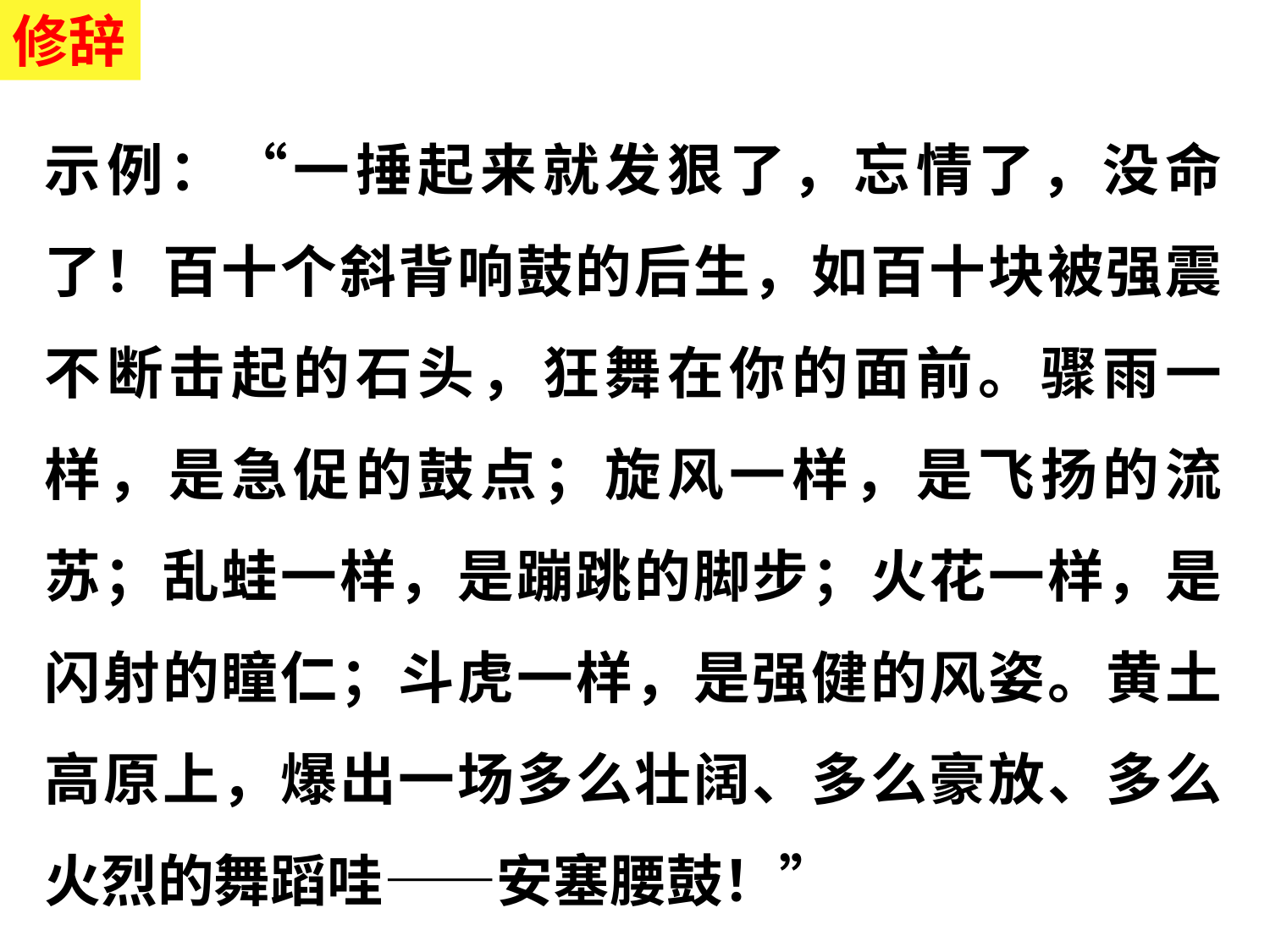

修辞
示例：“一捶起来就发狠了，忘情了，没命了！百十个斜背响鼓的后生，如百十块被强震不断击起的石头，狂舞在你的面前。骤雨一样，是急促的鼓点；旋风一样，是飞扬的流苏；乱蛙一样，是蹦跳的脚步；火花一样，是闪射的瞳仁；斗虎一样，是强健的风姿。黄土高原上，爆出一场多么壮阔、多么豪放、多么火烈的舞蹈哇——安塞腰鼓！”